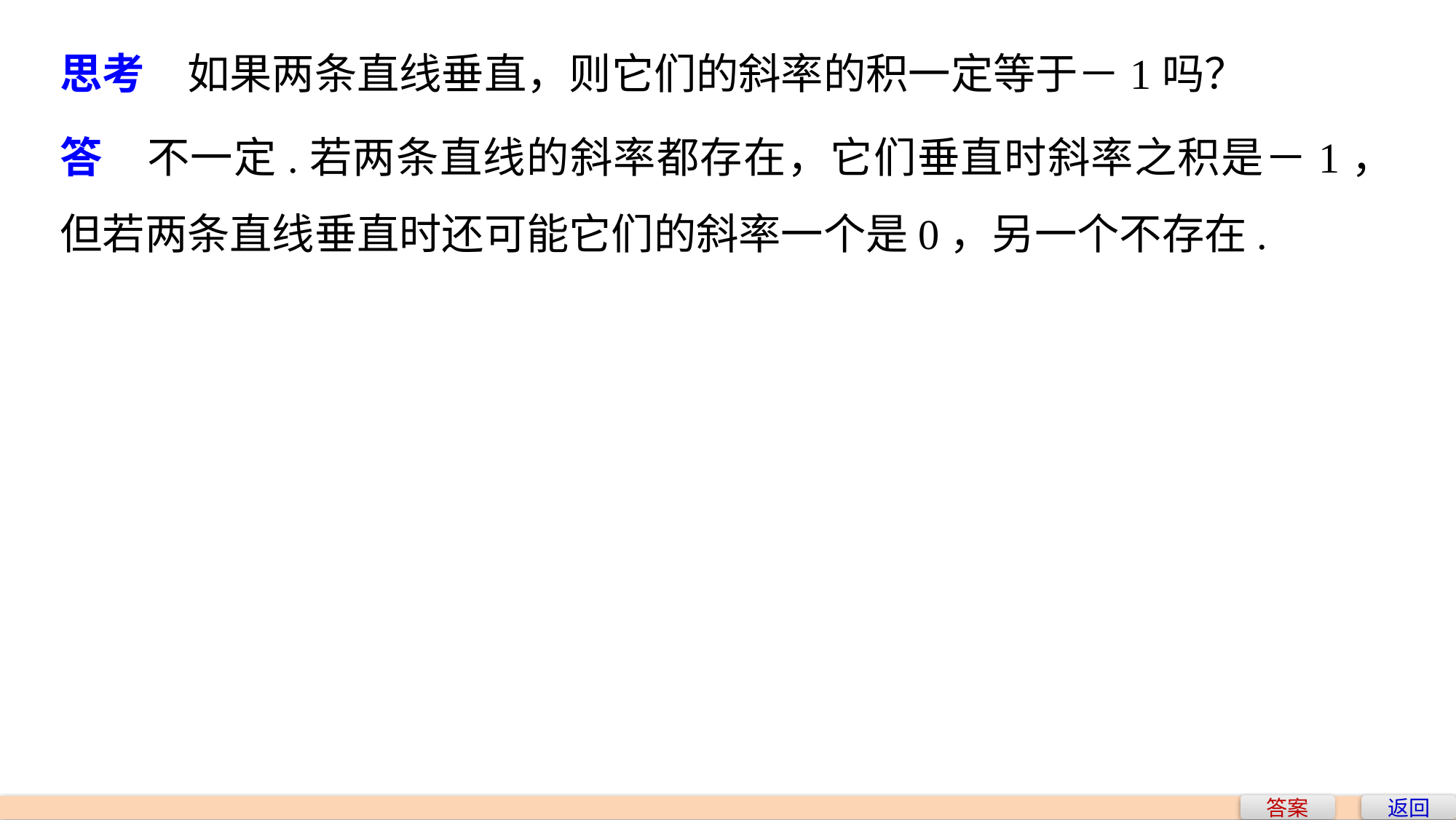

思考　如果两条直线垂直，则它们的斜率的积一定等于－1吗？
答　不一定.若两条直线的斜率都存在，它们垂直时斜率之积是－1，但若两条直线垂直时还可能它们的斜率一个是0，另一个不存在.
答案
返回